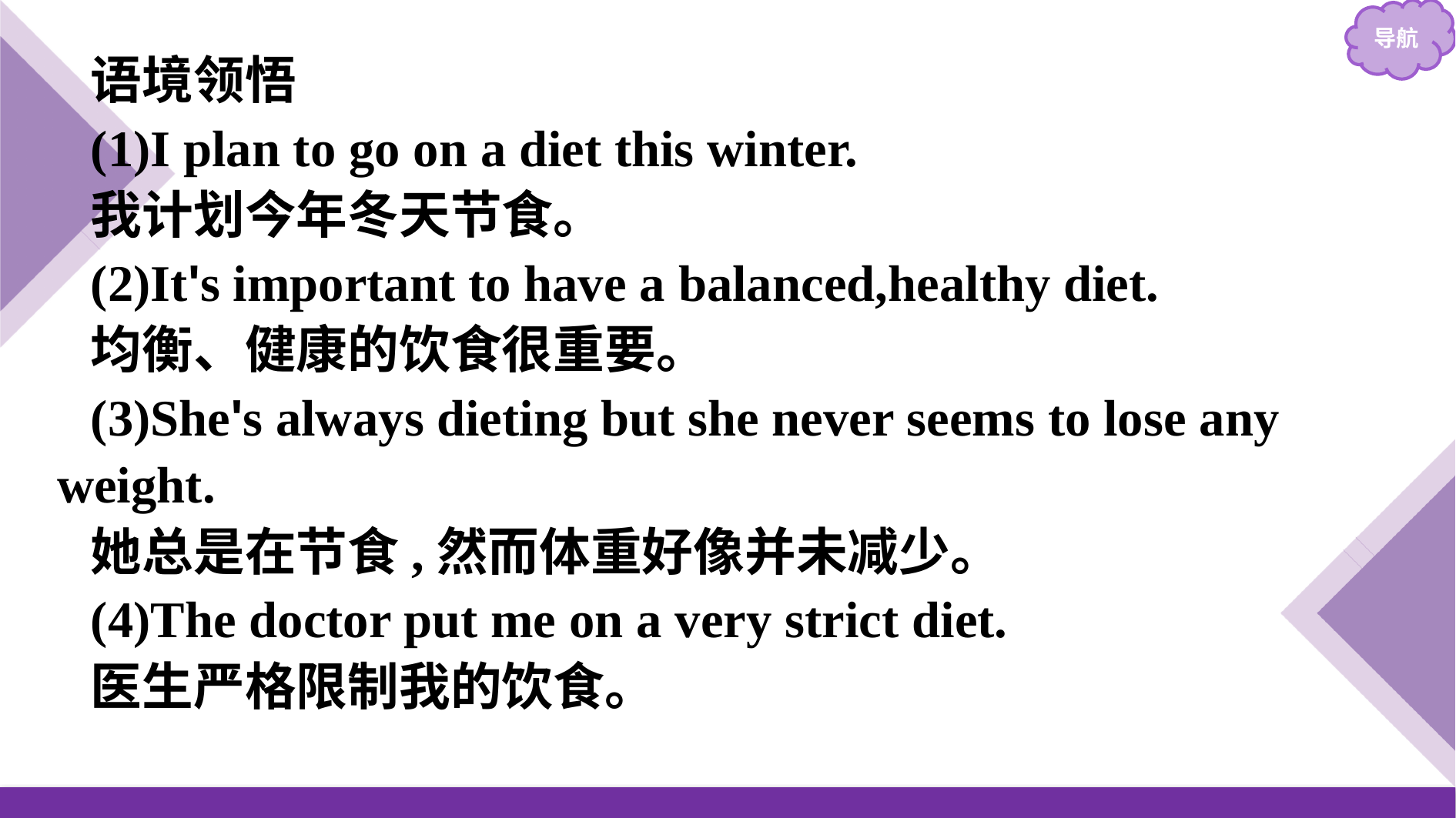

语境领悟
(1)I plan to go on a diet this winter.
我计划今年冬天节食。
(2)It's important to have a balanced,healthy diet.
均衡、健康的饮食很重要。
(3)She's always dieting but she never seems to lose any weight.
她总是在节食,然而体重好像并未减少。
(4)The doctor put me on a very strict diet.
医生严格限制我的饮食。